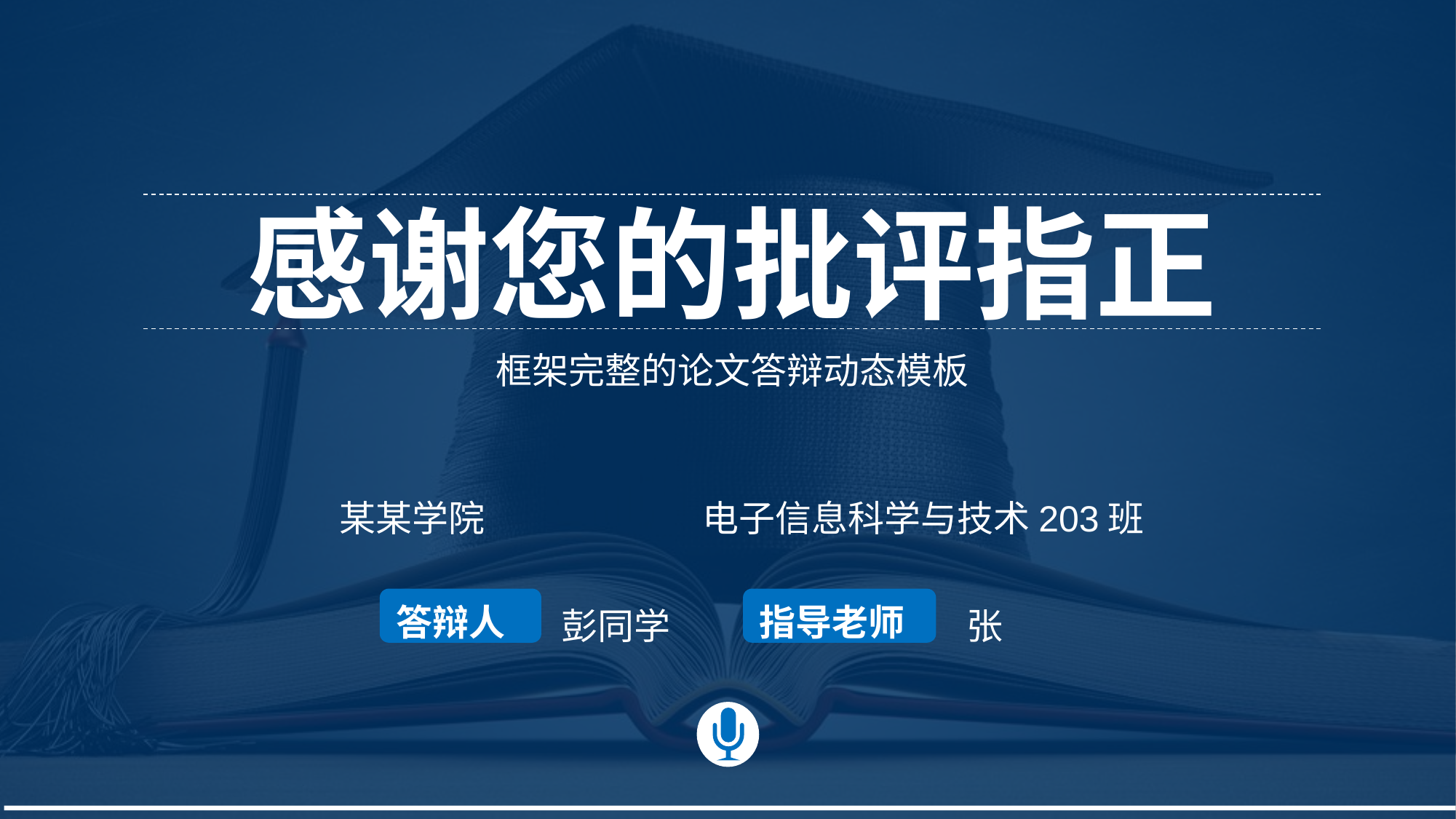

感谢您的批评指正
框架完整的论文答辩动态模板
某某学院
电子信息科学与技术203班
答辩人
指导老师
彭同学
张